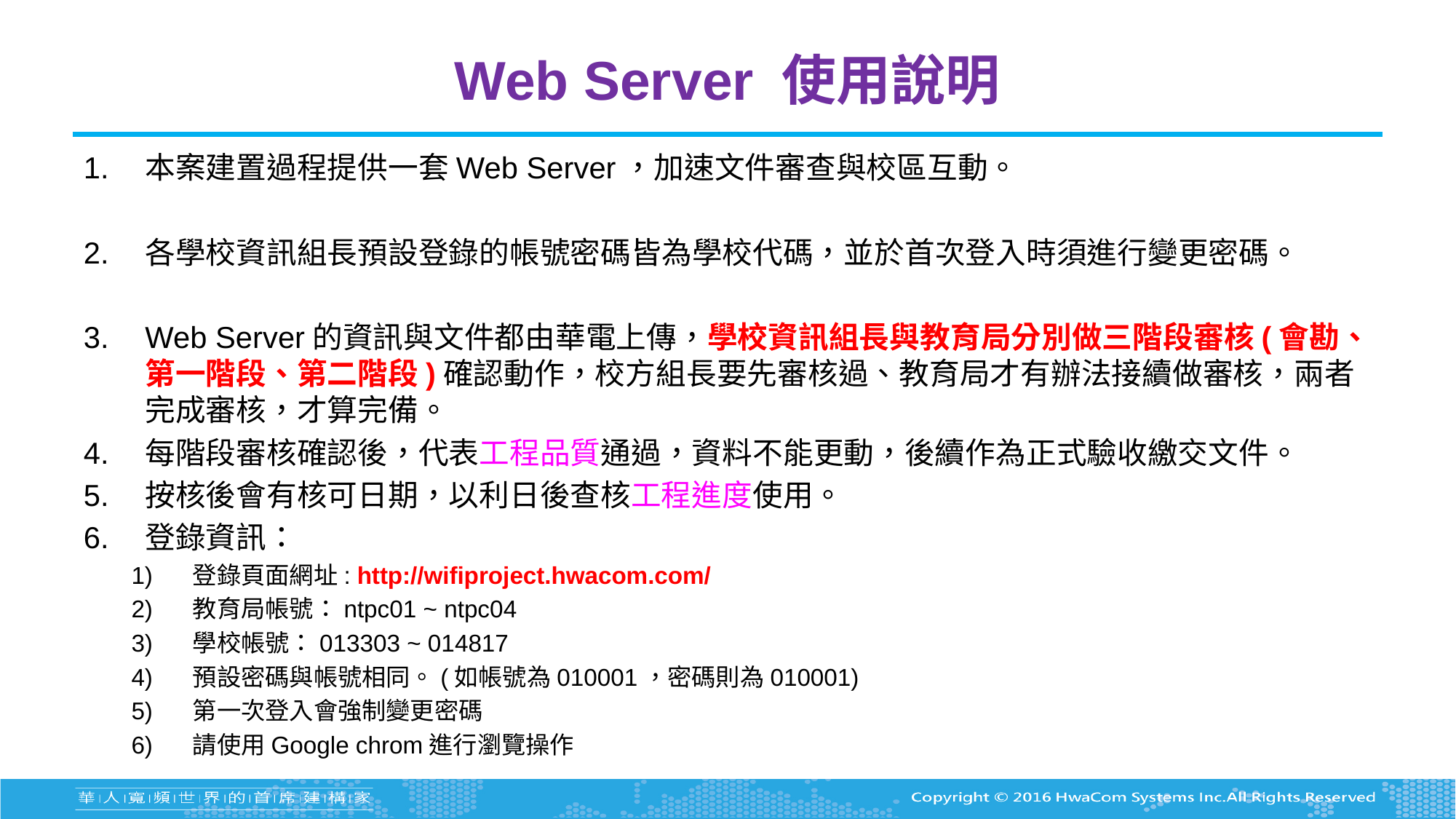

# Web Server 使用說明
本案建置過程提供一套Web Server，加速文件審查與校區互動。

各學校資訊組長預設登錄的帳號密碼皆為學校代碼，並於首次登入時須進行變更密碼。

Web Server的資訊與文件都由華電上傳，學校資訊組長與教育局分別做三階段審核(會勘、第一階段、第二階段)確認動作，校方組長要先審核過、教育局才有辦法接續做審核，兩者完成審核，才算完備。
每階段審核確認後，代表工程品質通過，資料不能更動，後續作為正式驗收繳交文件。
按核後會有核可日期，以利日後查核工程進度使用。
登錄資訊：
登錄頁面網址: http://wifiproject.hwacom.com/
教育局帳號：ntpc01 ~ ntpc04
學校帳號：013303 ~ 014817
預設密碼與帳號相同。(如帳號為010001，密碼則為010001)
第一次登入會強制變更密碼
請使用Google chrom進行瀏覽操作